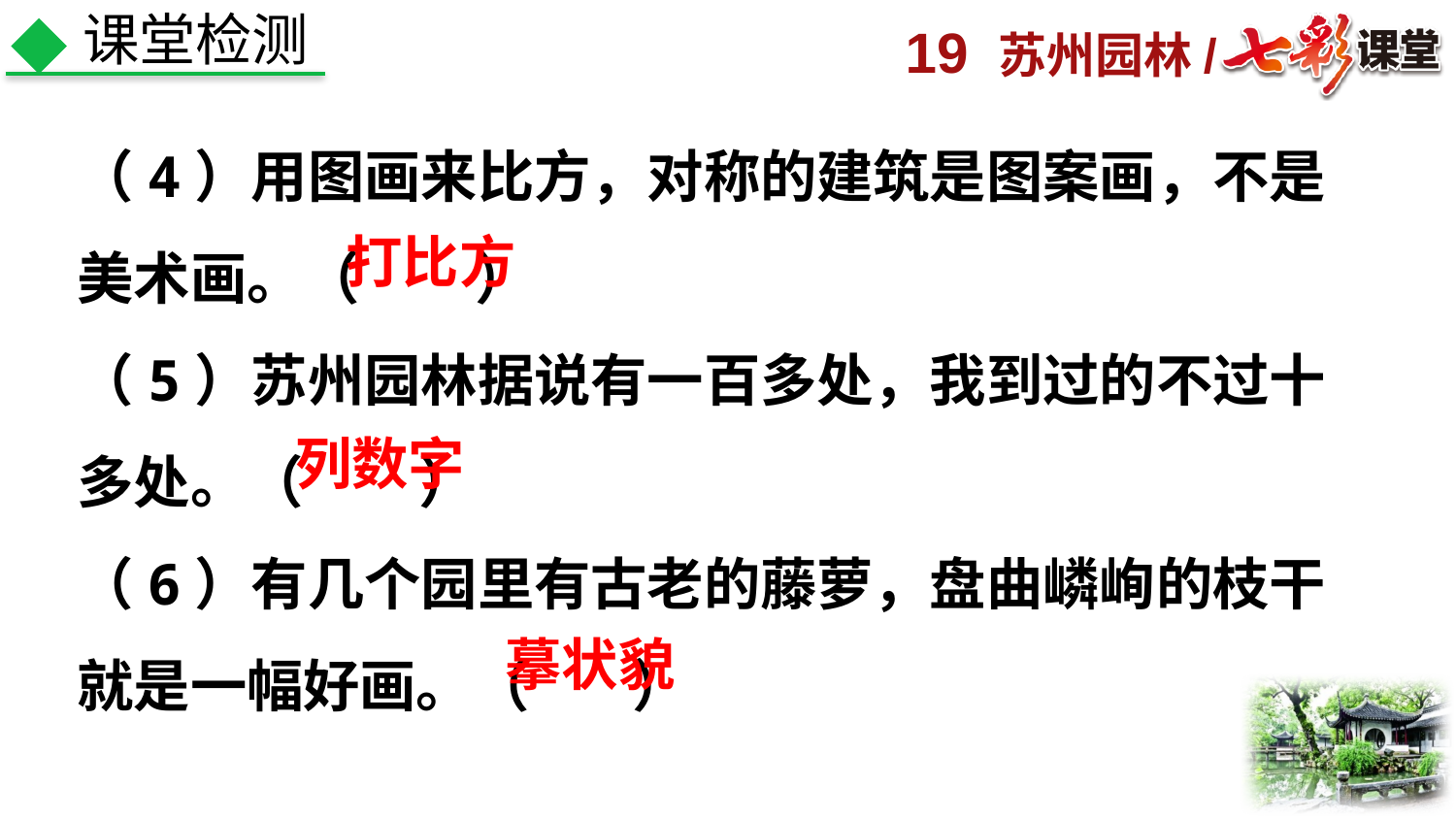

课堂检测

（4）用图画来比方，对称的建筑是图案画，不是美术画。（         ）
（5）苏州园林据说有一百多处，我到过的不过十多处。（         ）
（6）有几个园里有古老的藤萝，盘曲嶙峋的枝干就是一幅好画。（        ）
打比方
列数字
摹状貌